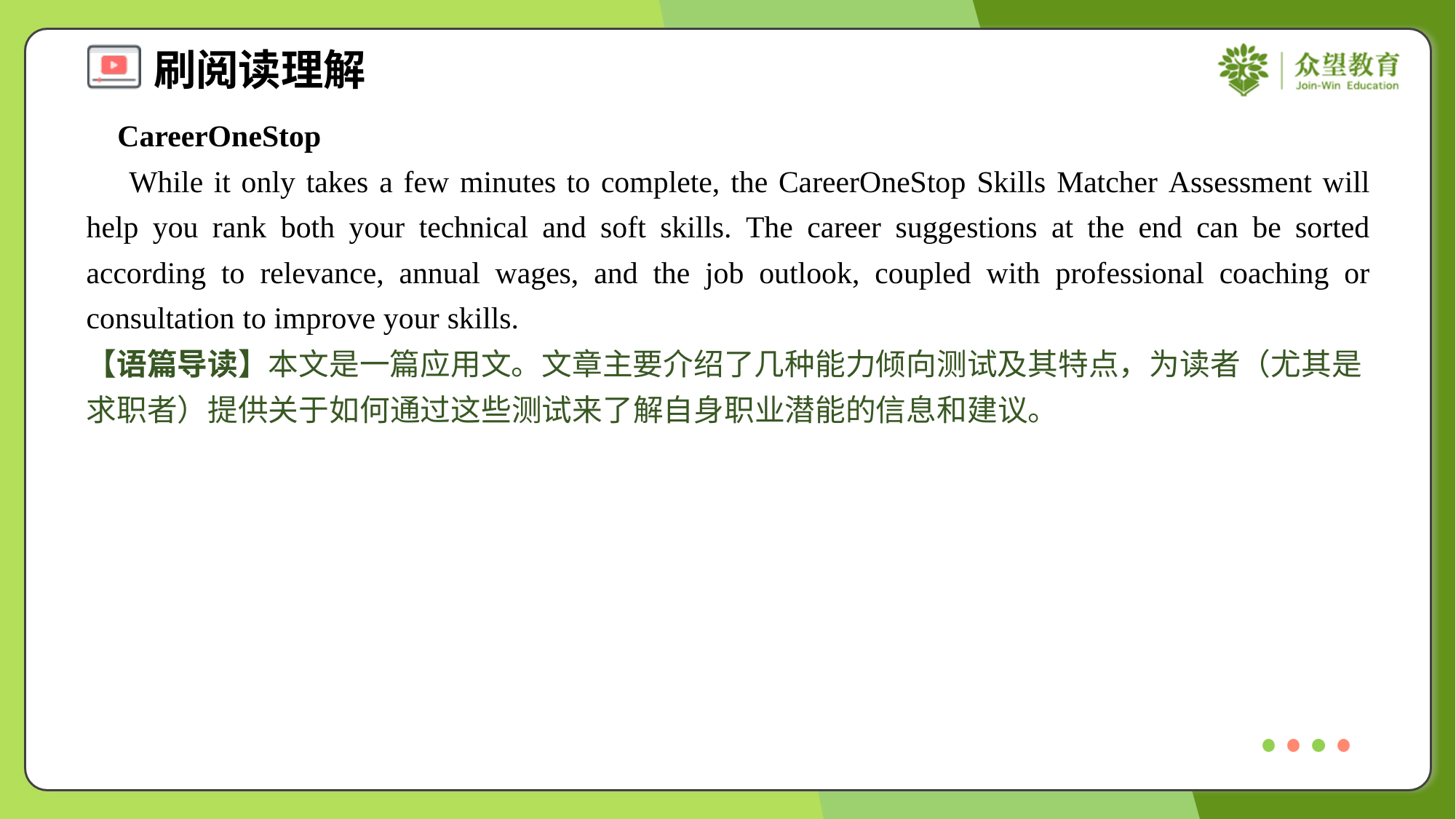

CareerOneStop
    While it only takes a few minutes to complete, the CareerOneStop Skills Matcher Assessment will help you rank both your technical and soft skills. The career suggestions at the end can be sorted according to relevance, annual wages, and the job outlook, coupled with professional coaching or consultation to improve your skills.
【语篇导读】本文是一篇应用文。文章主要介绍了几种能力倾向测试及其特点，为读者（尤其是求职者）提供关于如何通过这些测试来了解自身职业潜能的信息和建议。